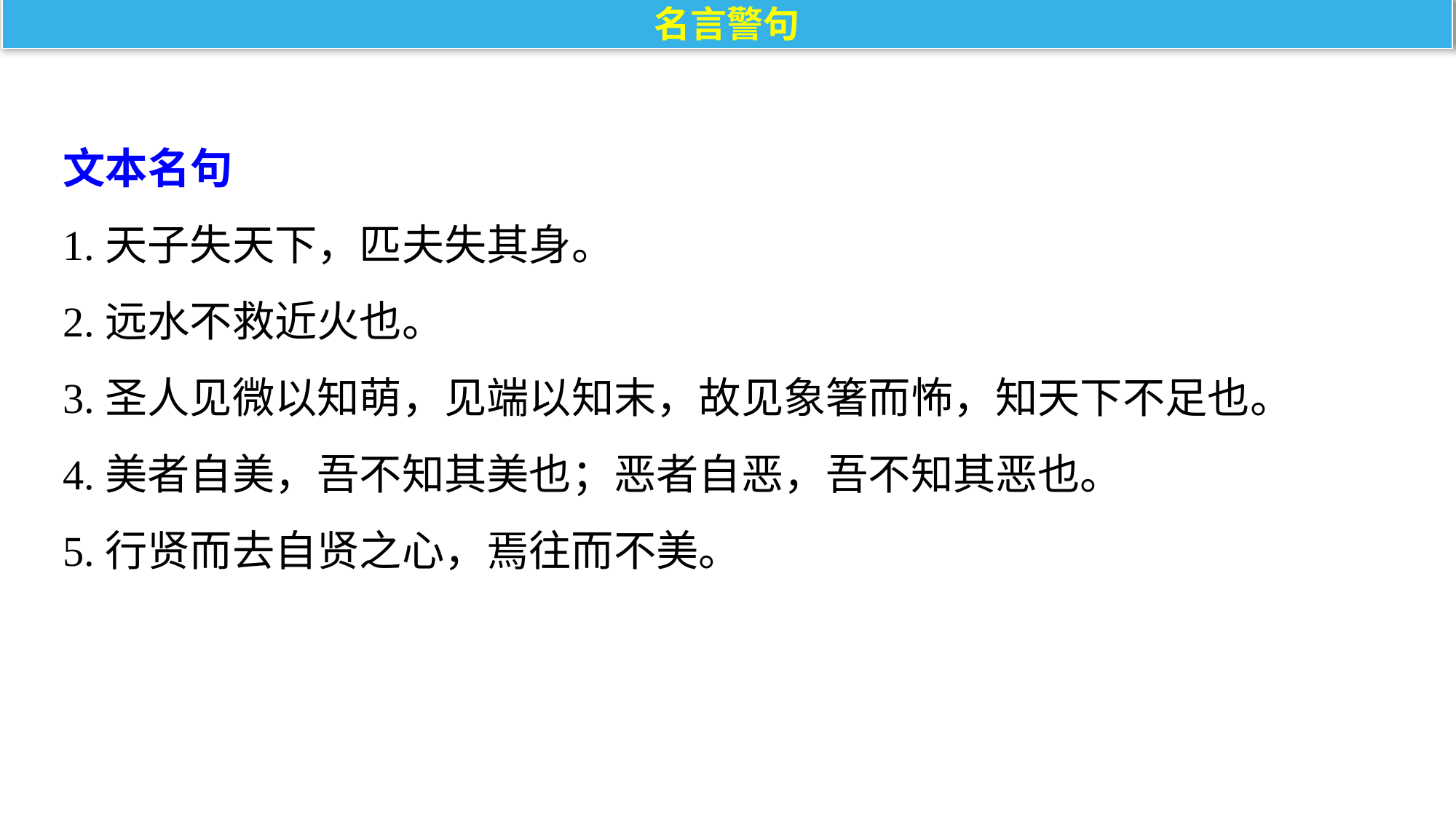

名言警句
文本名句
1.天子失天下，匹夫失其身。
2.远水不救近火也。
3.圣人见微以知萌，见端以知末，故见象箸而怖，知天下不足也。
4.美者自美，吾不知其美也；恶者自恶，吾不知其恶也。
5.行贤而去自贤之心，焉往而不美。